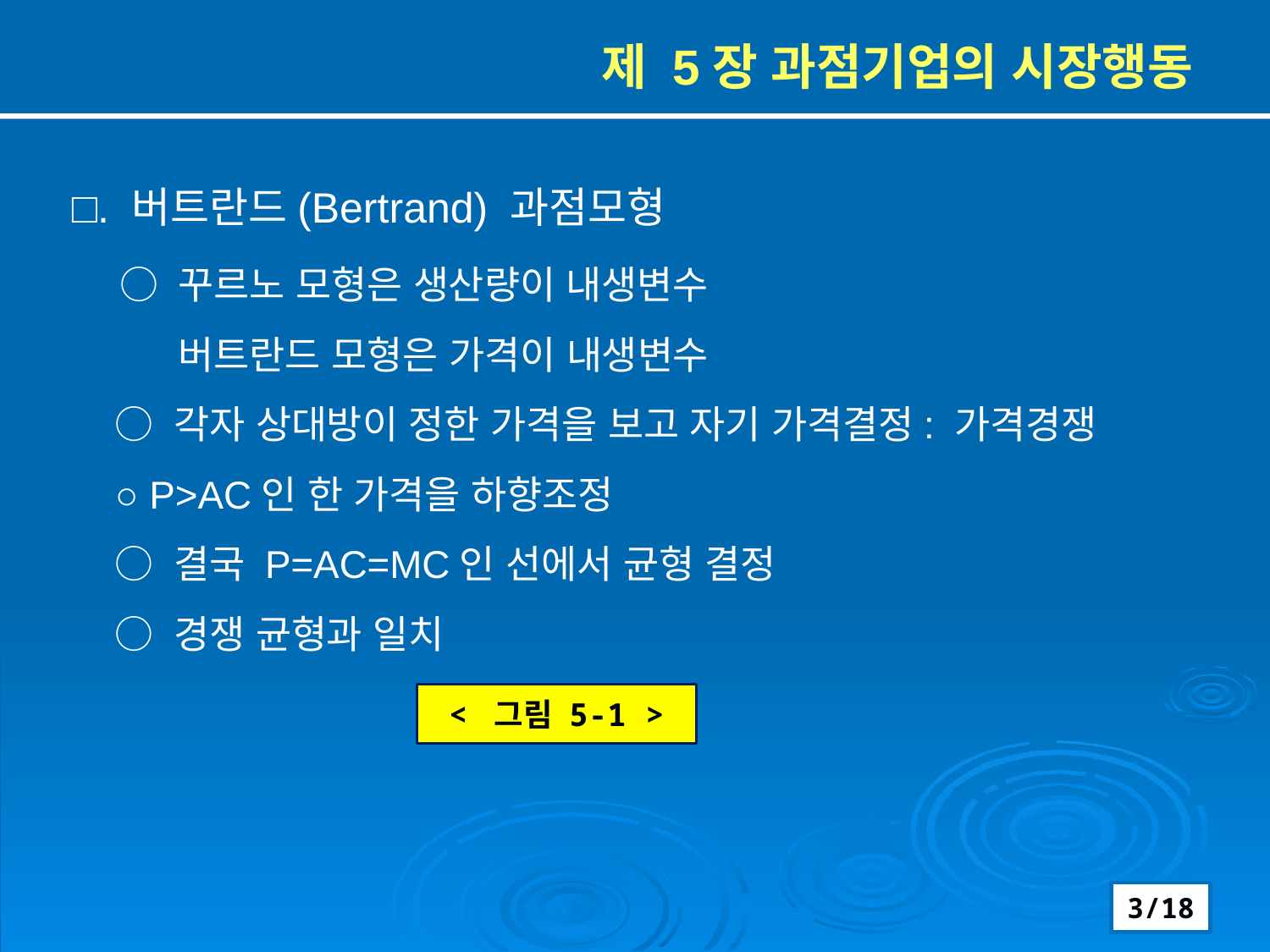

제 5장 과점기업의 시장행동

□. 버트란드(Bertrand) 과점모형
    ○ 꾸르노 모형은 생산량이 내생변수
         버트란드 모형은 가격이 내생변수
    ○ 각자 상대방이 정한 가격을 보고 자기 가격결정: 가격경쟁
    ○ P>AC인 한 가격을 하향조정
    ○ 결국 P=AC=MC인 선에서 균형 결정
    ○ 경쟁 균형과 일치

< 그림 5-1 >
3/18